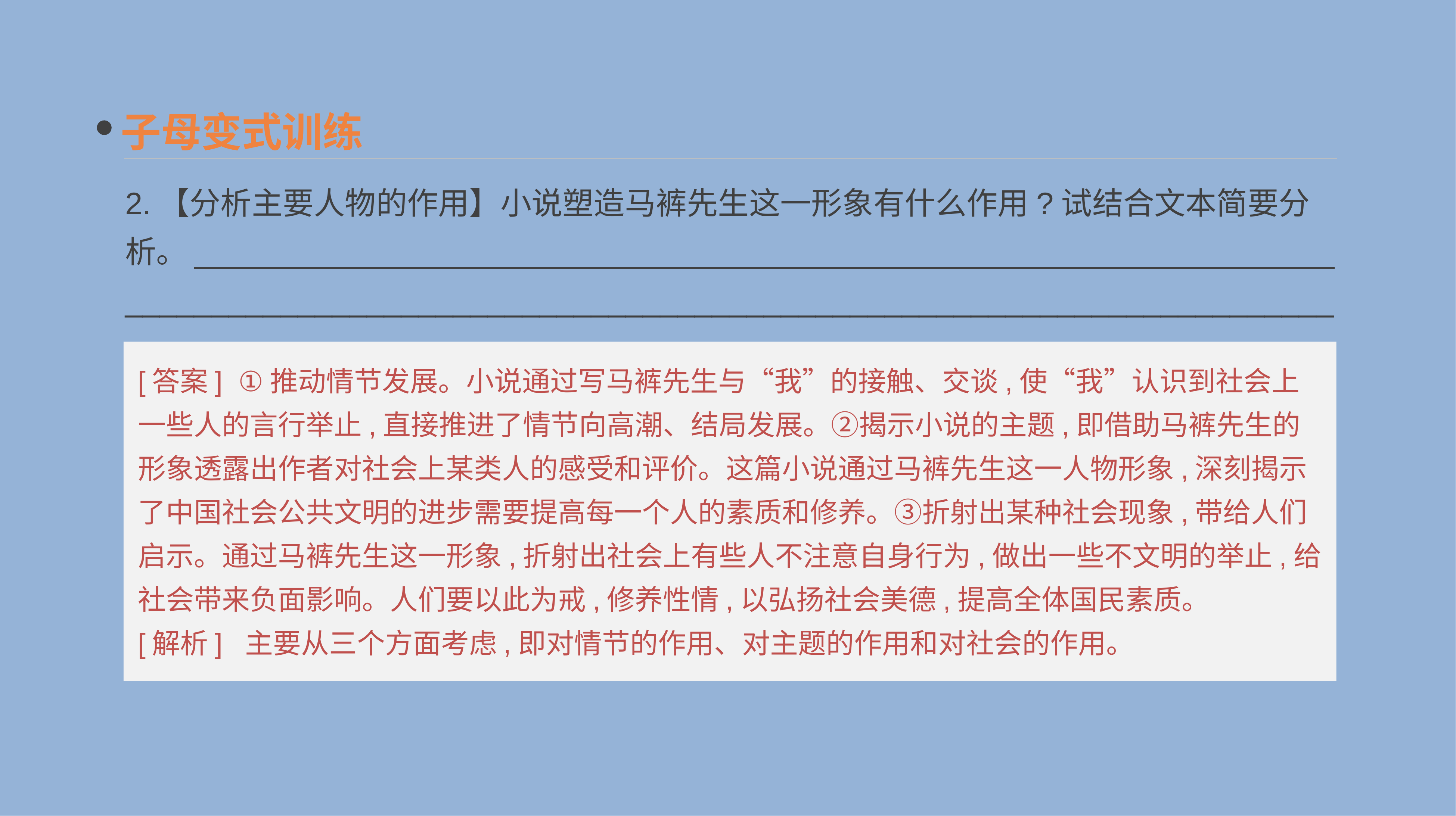

子母变式训练

2.【分析主要人物的作用】小说塑造马裤先生这一形象有什么作用?试结合文本简要分析。____________________________________________________________________________________________________________________________________________________________________________

[答案]  ①推动情节发展。小说通过写马裤先生与“我”的接触、交谈,使“我”认识到社会上一些人的言行举止,直接推进了情节向高潮、结局发展。②揭示小说的主题,即借助马裤先生的形象透露出作者对社会上某类人的感受和评价。这篇小说通过马裤先生这一人物形象,深刻揭示了中国社会公共文明的进步需要提高每一个人的素质和修养。③折射出某种社会现象,带给人们启示。通过马裤先生这一形象,折射出社会上有些人不注意自身行为,做出一些不文明的举止,给社会带来负面影响。人们要以此为戒,修养性情,以弘扬社会美德,提高全体国民素质。
[解析]  主要从三个方面考虑,即对情节的作用、对主题的作用和对社会的作用。